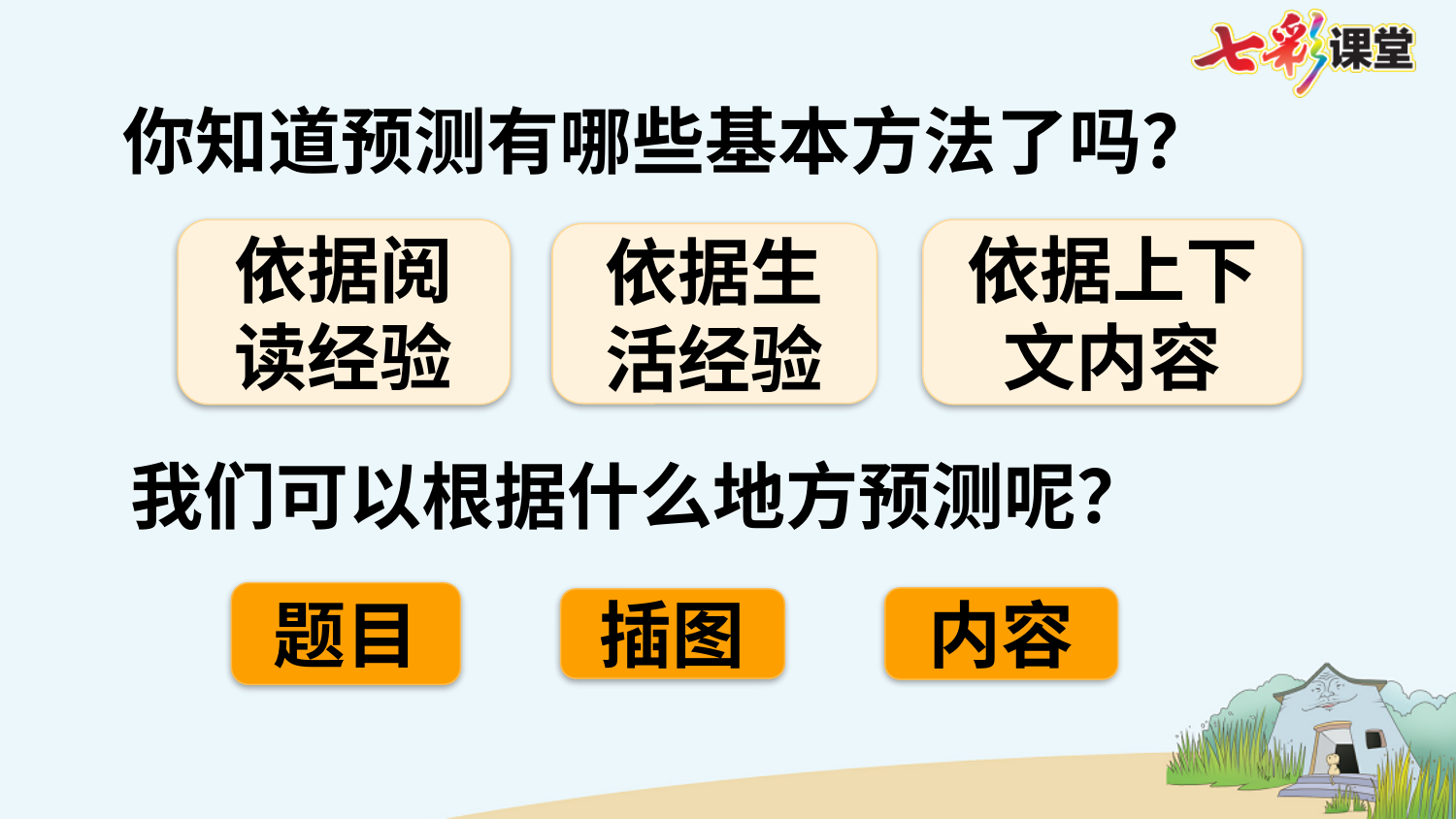

你知道预测有哪些基本方法了吗？
依据阅读经验
依据上下文内容
依据生活经验
我们可以根据什么地方预测呢？
题目
内容
插图